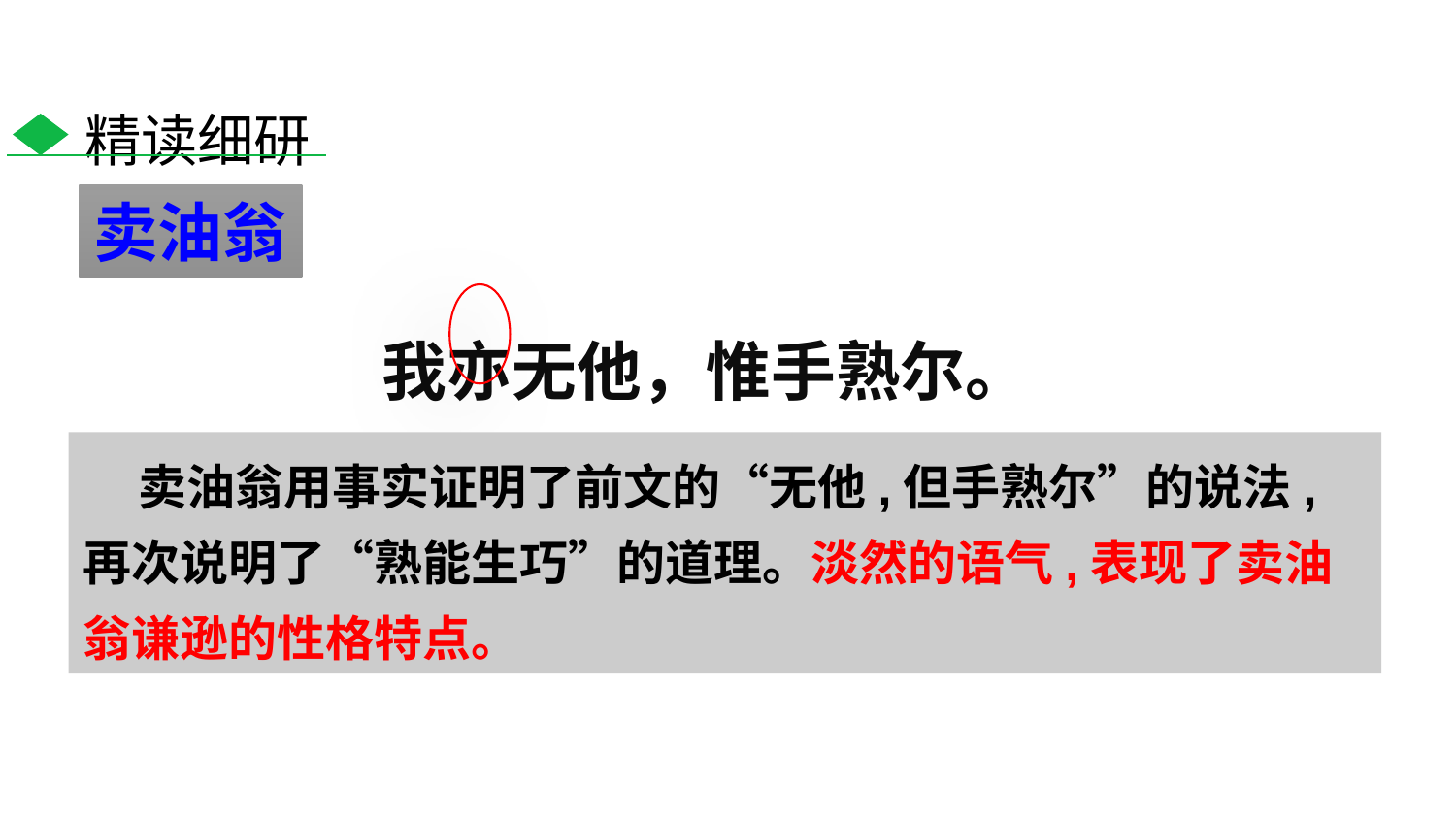

精读细研

卖油翁

我亦无他，惟手熟尔。
    卖油翁用事实证明了前文的“无他,但手熟尔”的说法,再次说明了“熟能生巧”的道理。淡然的语气,表现了卖油翁谦逊的性格特点。